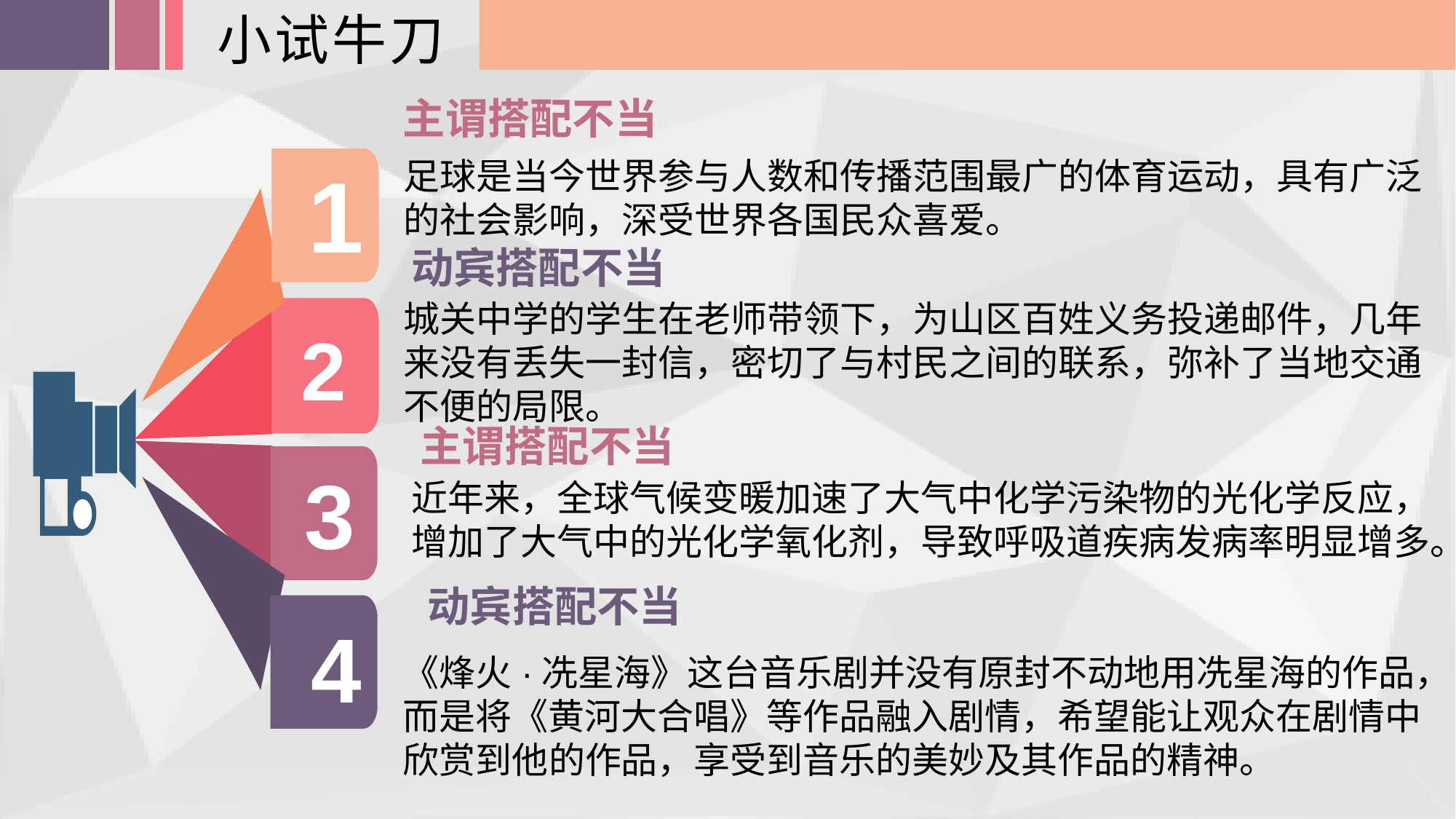

小试牛刀

主谓搭配不当
1

2

3

4
足球是当今世界参与人数和传播范围最广的体育运动，具有广泛的社会影响，深受世界各国民众喜爱。
动宾搭配不当
城关中学的学生在老师带领下，为山区百姓义务投递邮件，几年来没有丢失一封信，密切了与村民之间的联系，弥补了当地交通不便的局限。
主谓搭配不当
近年来，全球气候变暖加速了大气中化学污染物的光化学反应，增加了大气中的光化学氧化剂，导致呼吸道疾病发病率明显增多。
动宾搭配不当
《烽火·冼星海》这台音乐剧并没有原封不动地用冼星海的作品，而是将《黄河大合唱》等作品融入剧情，希望能让观众在剧情中欣赏到他的作品，享受到音乐的美妙及其作品的精神。